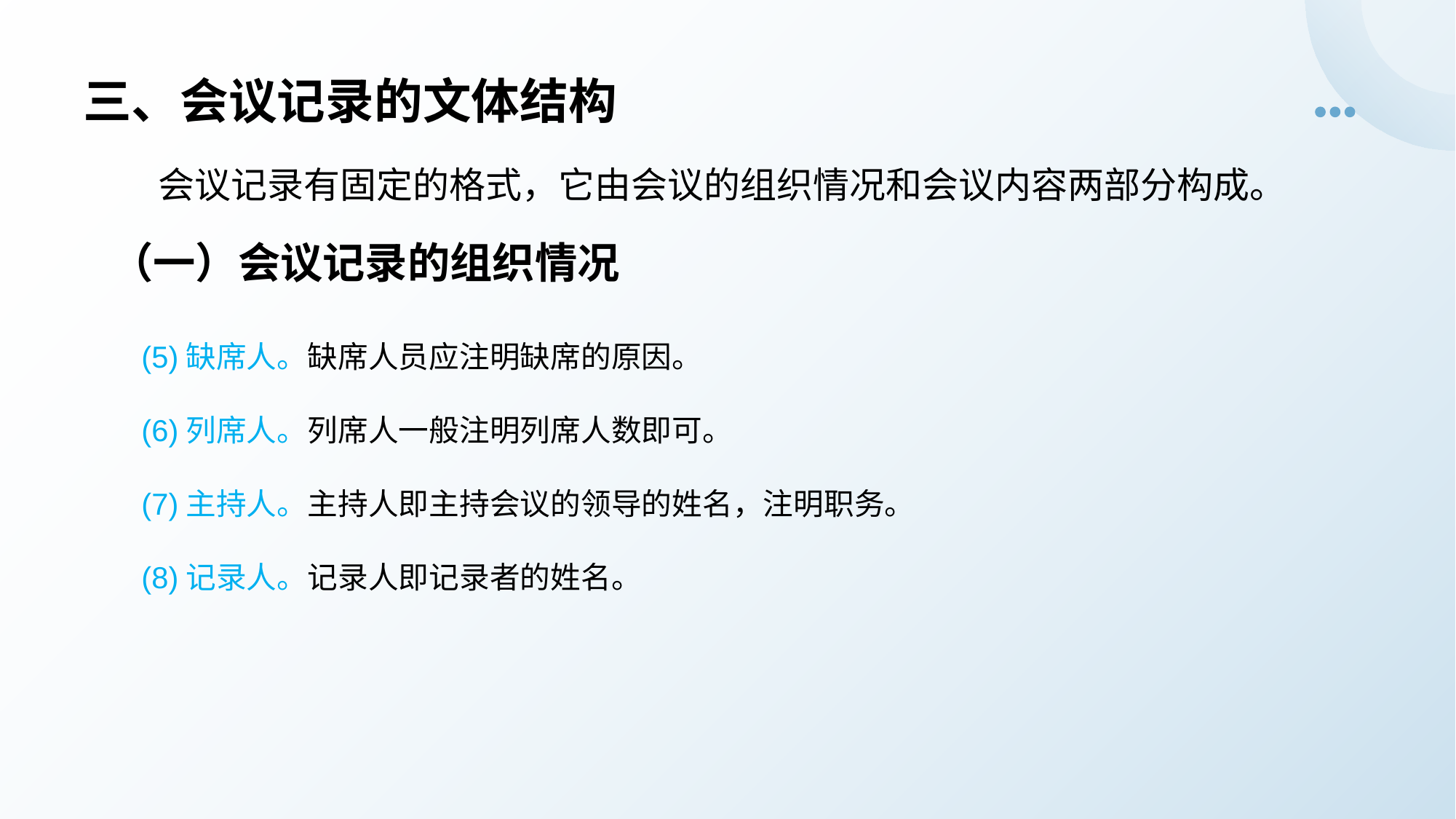

# 三、会议记录的文体结构
会议记录有固定的格式，它由会议的组织情况和会议内容两部分构成。
（一）会议记录的组织情况
(5)缺席人。缺席人员应注明缺席的原因。
(6)列席人。列席人一般注明列席人数即可。
(7)主持人。主持人即主持会议的领导的姓名，注明职务。
(8)记录人。记录人即记录者的姓名。